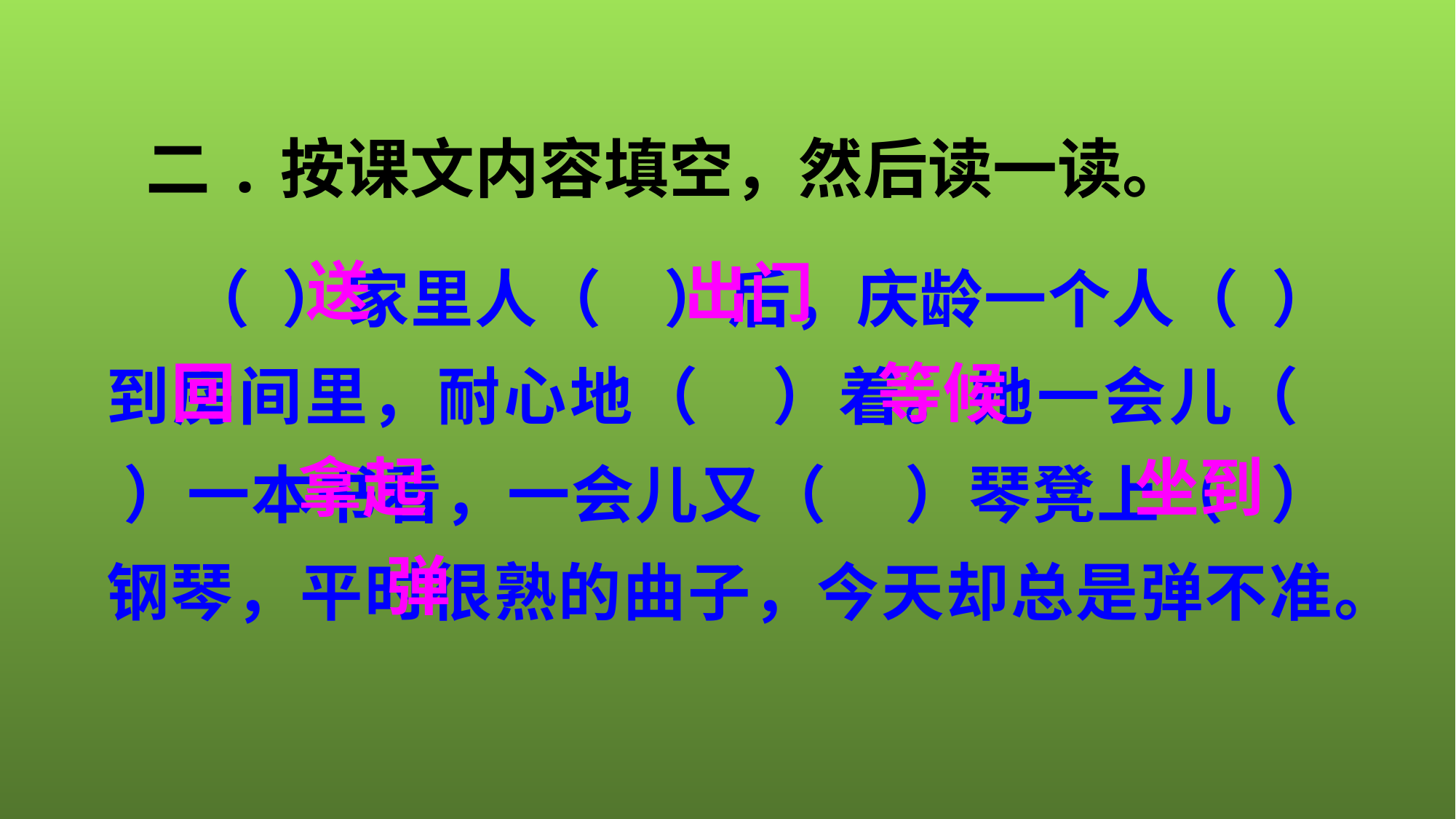

二.按课文内容填空，然后读一读。
    （  ）家里人（    ）后，庆龄一个人（  ）到房间里，耐心地（    ）着。她一会儿（    ）一本书看，一会儿又（     ）琴凳上（   ）钢琴，平时很熟的曲子，今天却总是弹不准。
送
出门
回
等候
拿起
坐到
弹